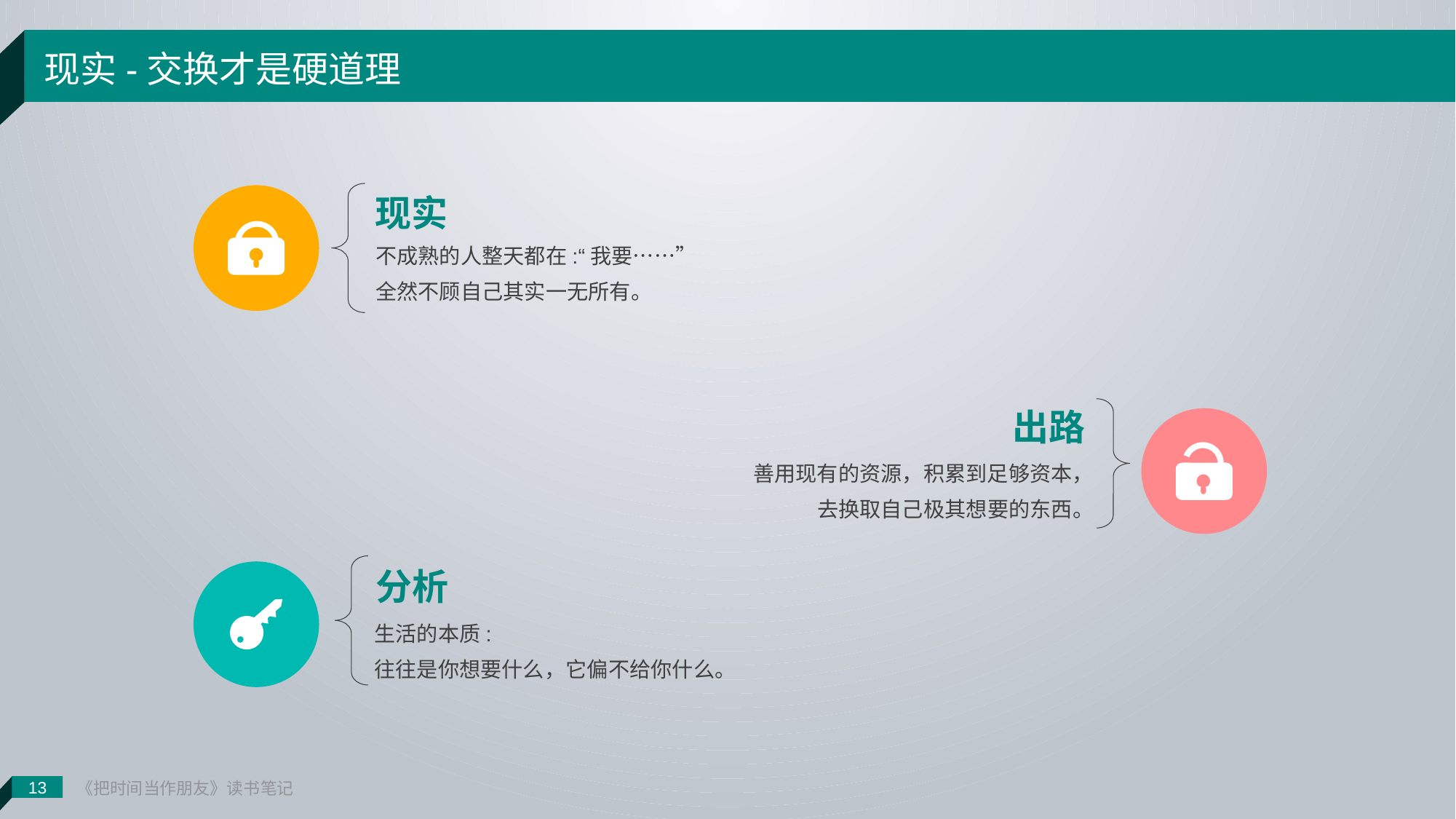

13
《把时间当作朋友》读书笔记

现实-交换才是硬道理

现实

不成熟的人整天都在:“我要……”
全然不顾自己其实一无所有。
出路

善用现有的资源，积累到足够资本，去换取自己极其想要的东西。

分析

生活的本质:
往往是你想要什么，它偏不给你什么。